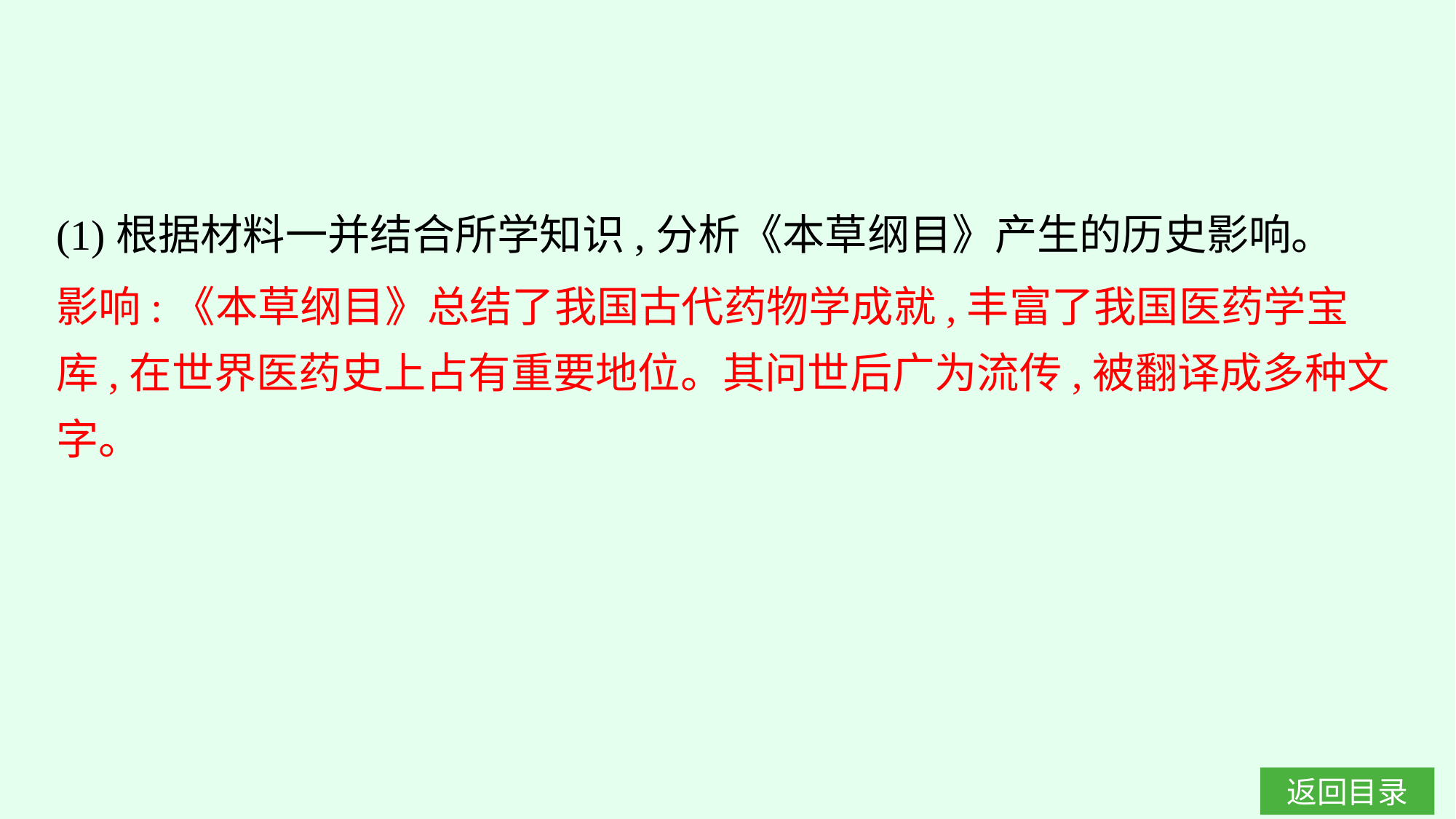

(1)根据材料一并结合所学知识,分析《本草纲目》产生的历史影响。
影响:《本草纲目》总结了我国古代药物学成就,丰富了我国医药学宝库,在世界医药史上占有重要地位。其问世后广为流传,被翻译成多种文字。